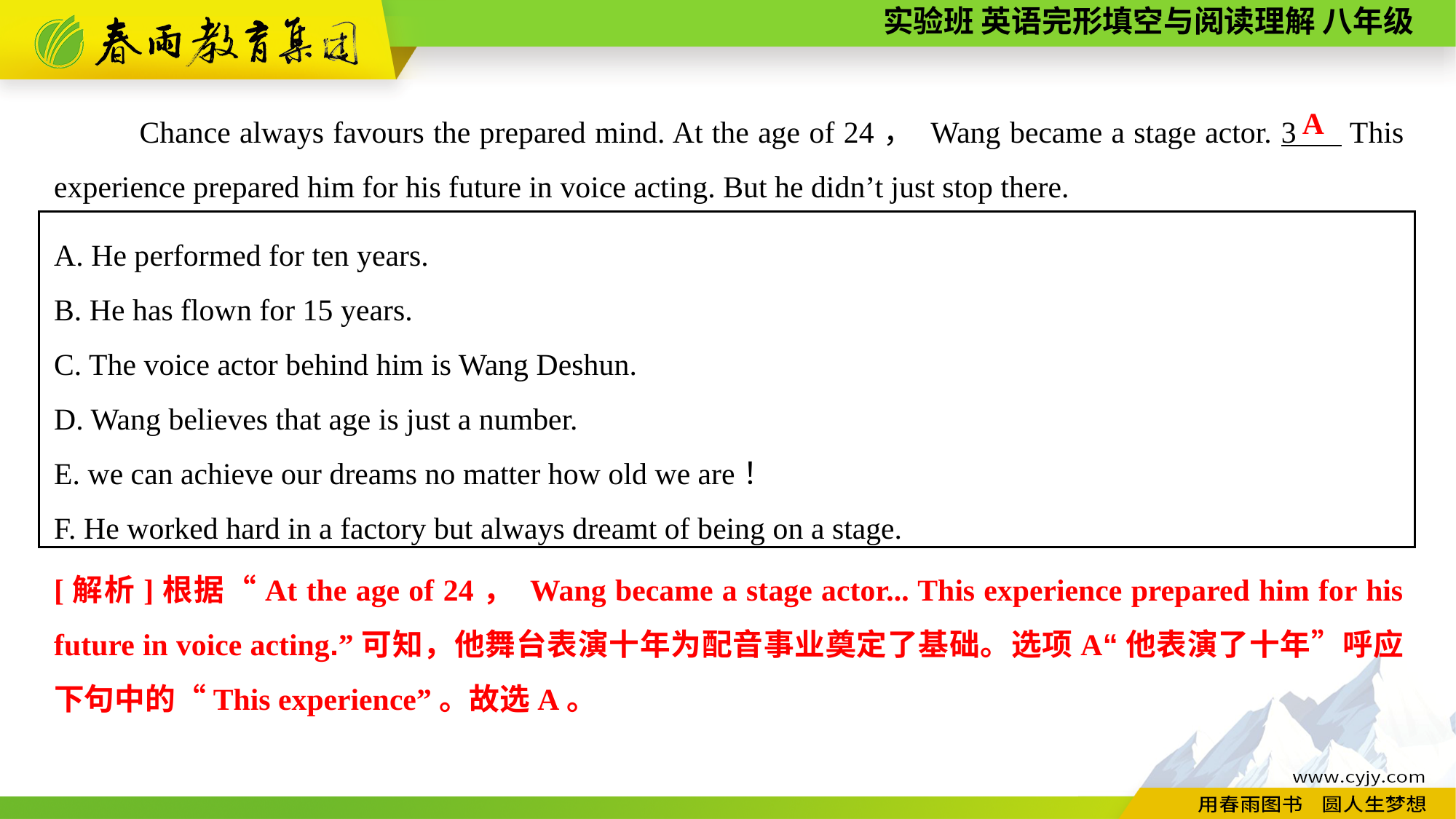

Chance always favours the prepared mind. At the age of 24， Wang became a stage actor. 3      This experience prepared him for his future in voice acting. But he didn’t just stop there.
A

A. He performed for ten years.
B. He has flown for 15 years.
C. The voice actor behind him is Wang Deshun.
D. Wang believes that age is just a number.
E. we can achieve our dreams no matter how old we are！
F. He worked hard in a factory but always dreamt of being on a stage.
[解析]根据“At the age of 24， Wang became a stage actor... This experience prepared him for his future in voice acting.”可知，他舞台表演十年为配音事业奠定了基础。选项A“他表演了十年”呼应下句中的“This experience”。故选A。